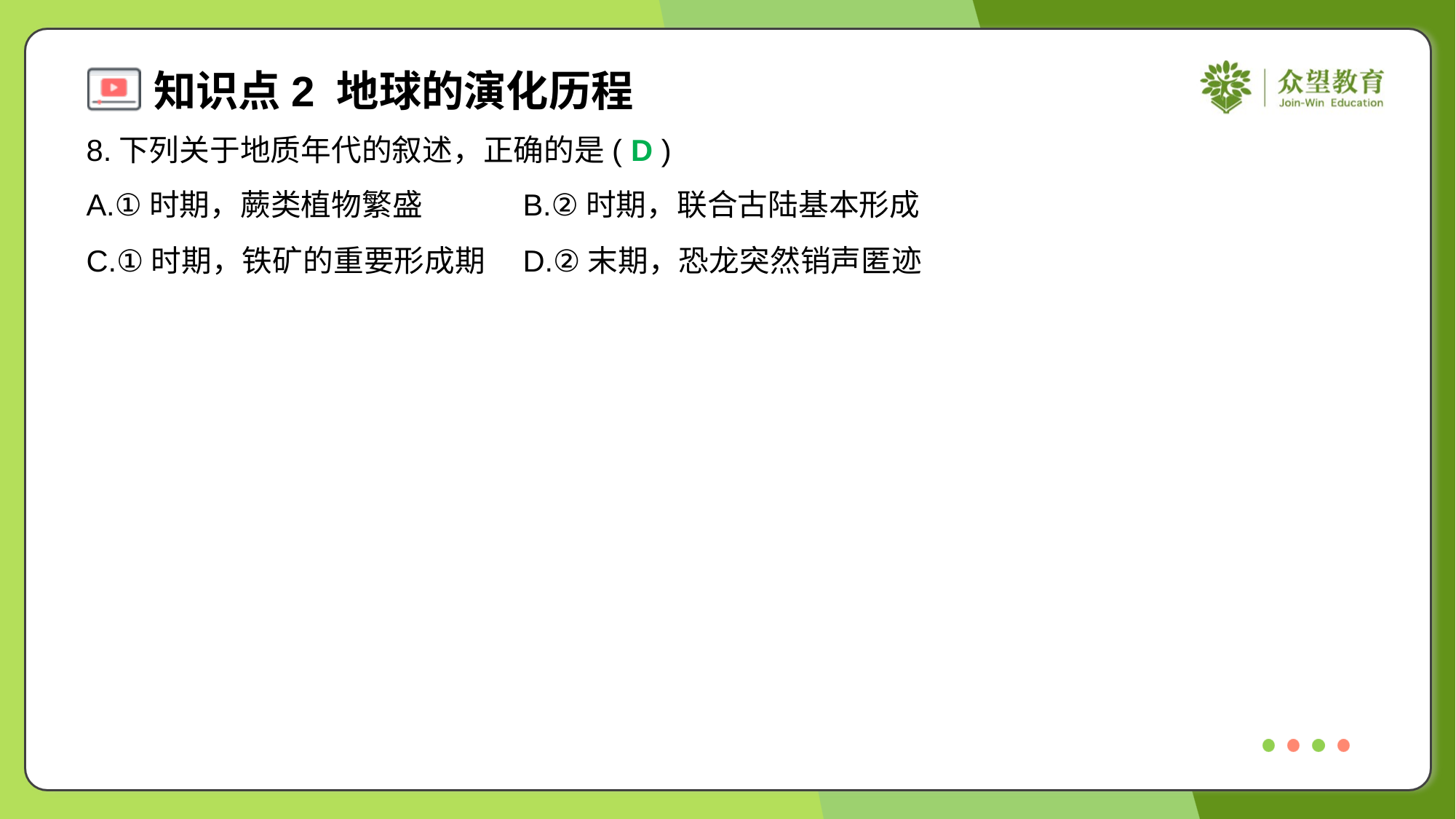

8.下列关于地质年代的叙述，正确的是(     )
D
A.①时期，蕨类植物繁盛	B.②时期，联合古陆基本形成
C.①时期，铁矿的重要形成期	D.②末期，恐龙突然销声匿迹